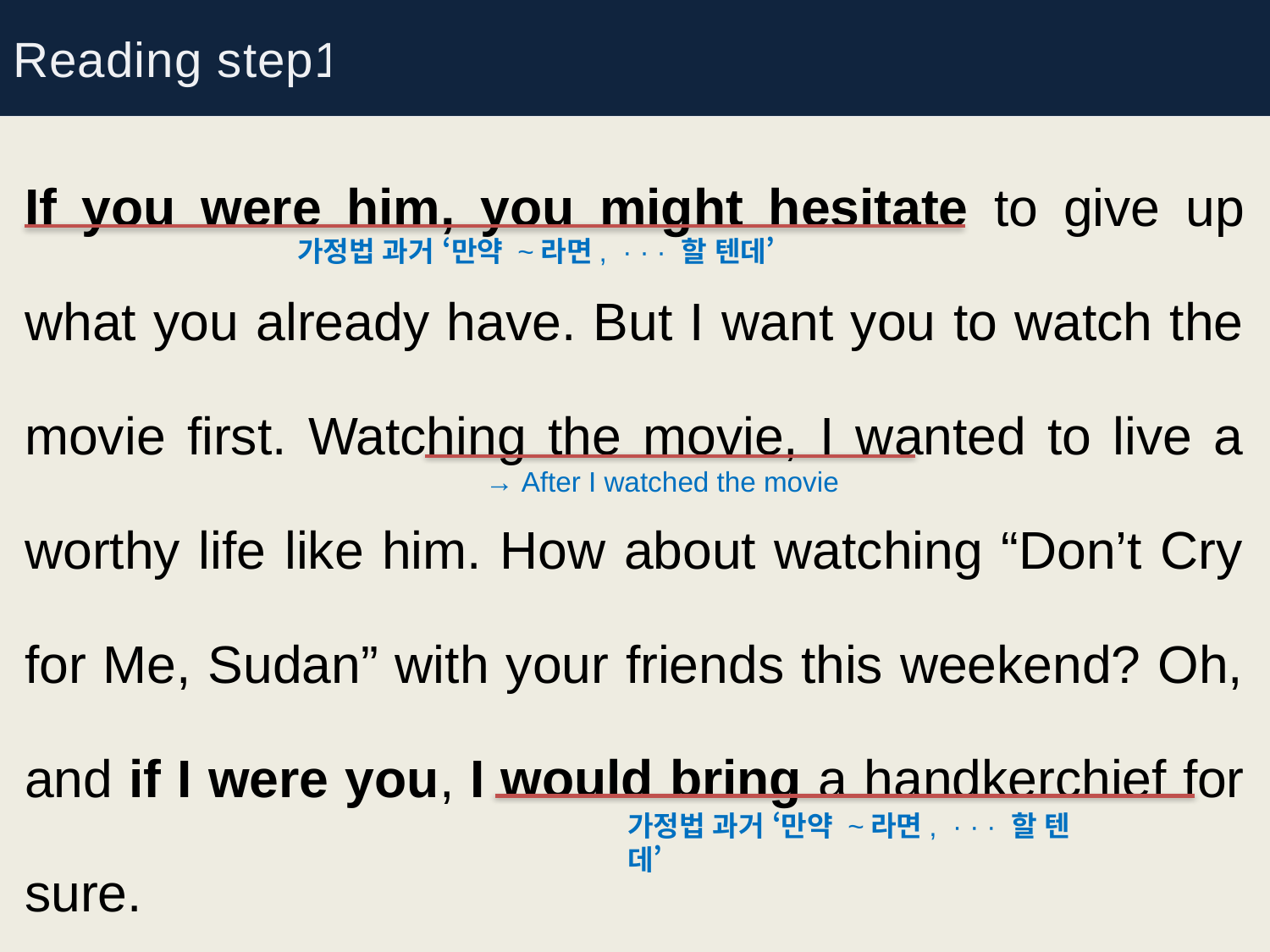

Reading step1
If you were him, you might hesitate to give up what you already have. But I want you to watch the movie first. Watching the movie, I wanted to live a worthy life like him. How about watching “Don’t Cry for Me, Sudan” with your friends this weekend? Oh, and if I were you, I would bring a handkerchief for sure.
가정법 과거 ‘만약 ~라면,  · · · 할 텐데’
→ After I watched the movie
가정법 과거 ‘만약 ~라면,  · · · 할 텐데’